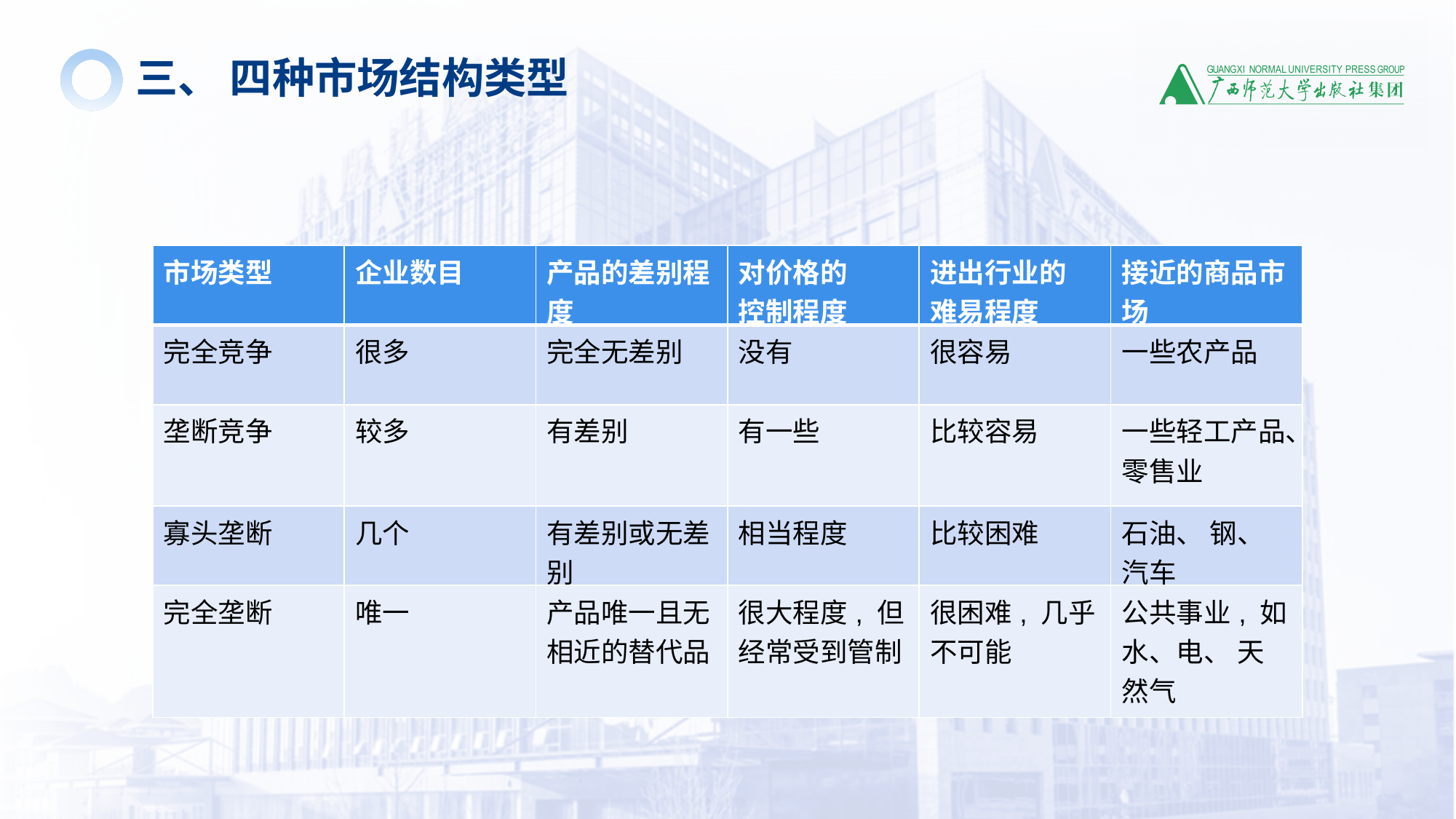

三、 四种市场结构类型

| 市场类型 | 企业数目 | 产品的差别程度 | 对价格的 控制程度 | 进出行业的 难易程度 | 接近的商品市场 |
| --- | --- | --- | --- | --- | --- |
| 完全竞争 | 很多 | 完全无差别 | 没有 | 很容易 | 一些农产品 |
| 垄断竞争 | 较多 | 有差别 | 有一些 | 比较容易 | 一些轻工产品、零售业 |
| 寡头垄断 | 几个 | 有差别或无差别 | 相当程度 | 比较困难 | 石油、 钢、 汽车 |
| 完全垄断 | 唯一 | 产品唯一且无相近的替代品 | 很大程度, 但 经常受到管制 | 很困难, 几乎 不可能 | 公共事业, 如水、电、 天然气 |